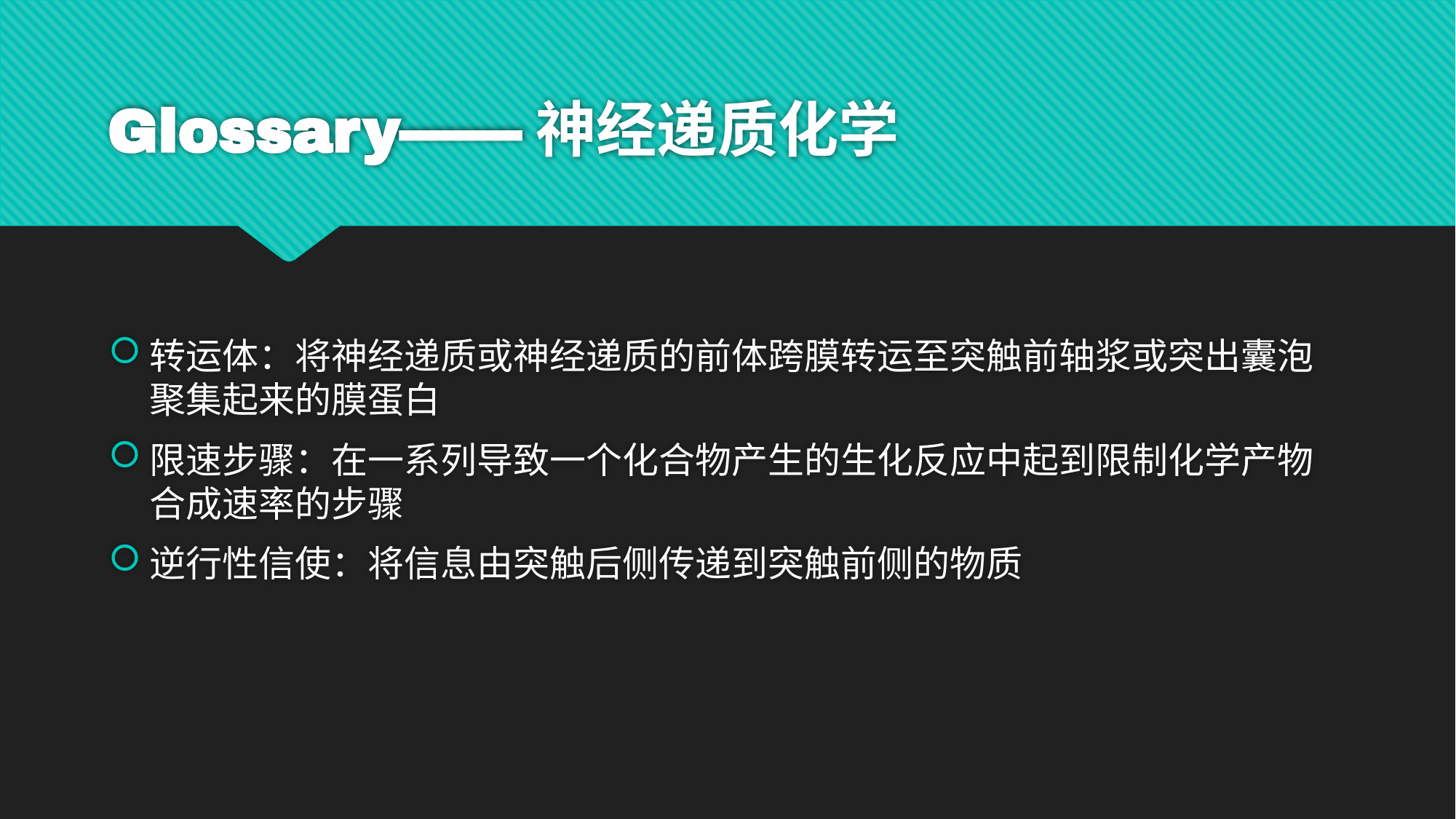

# Glossary——神经递质化学
转运体：将神经递质或神经递质的前体跨膜转运至突触前轴浆或突出囊泡聚集起来的膜蛋白
限速步骤：在一系列导致一个化合物产生的生化反应中起到限制化学产物合成速率的步骤
逆行性信使：将信息由突触后侧传递到突触前侧的物质